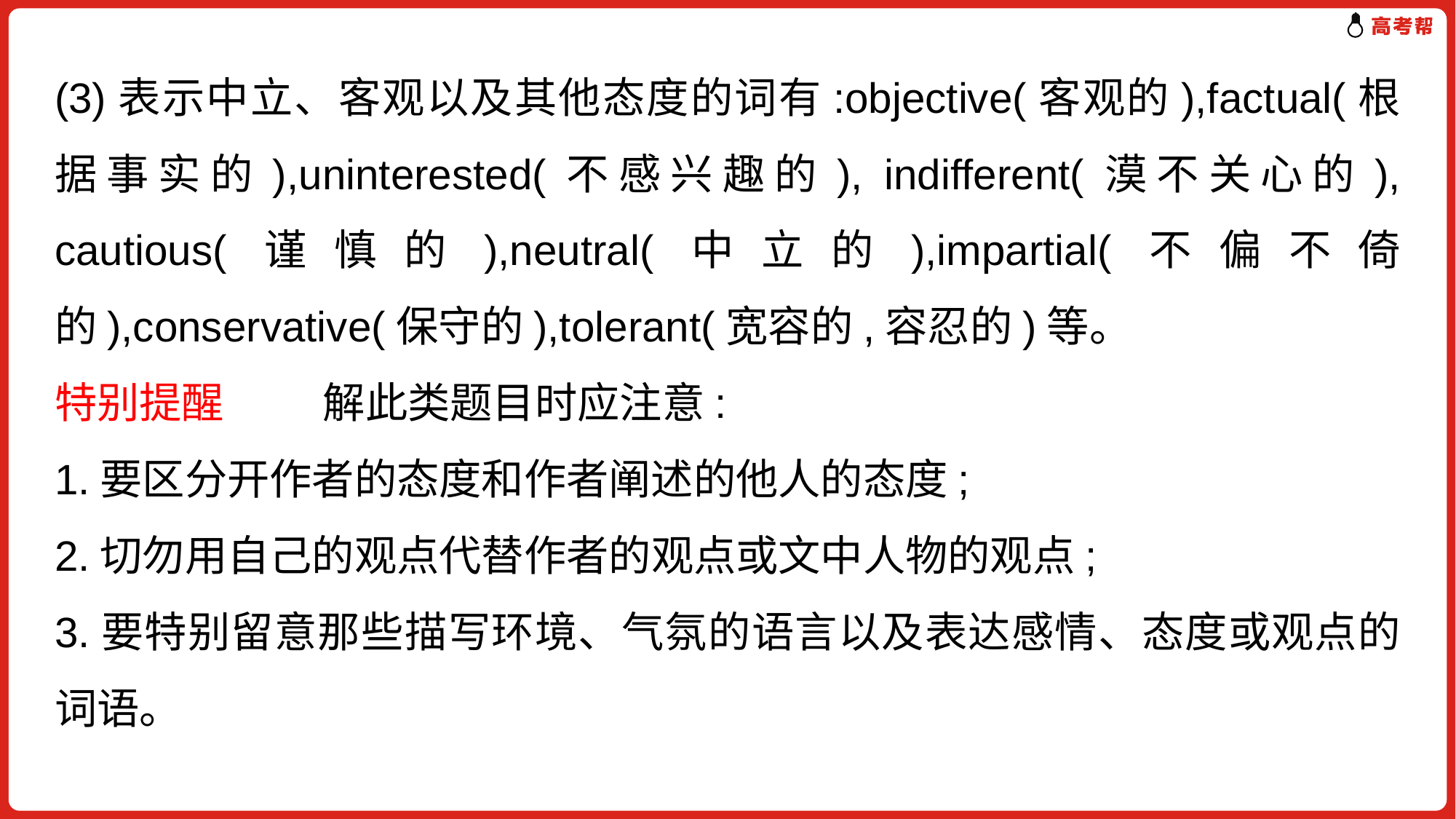

(3)表示中立、客观以及其他态度的词有:objective(客观的),factual(根据事实的),uninterested(不感兴趣的), indifferent(漠不关心的), cautious(谨慎的),neutral(中立的),impartial(不偏不倚的),conservative(保守的),tolerant(宽容的,容忍的)等。
特别提醒　      解此类题目时应注意:
1.要区分开作者的态度和作者阐述的他人的态度;
2.切勿用自己的观点代替作者的观点或文中人物的观点;
3.要特别留意那些描写环境、气氛的语言以及表达感情、态度或观点的词语。